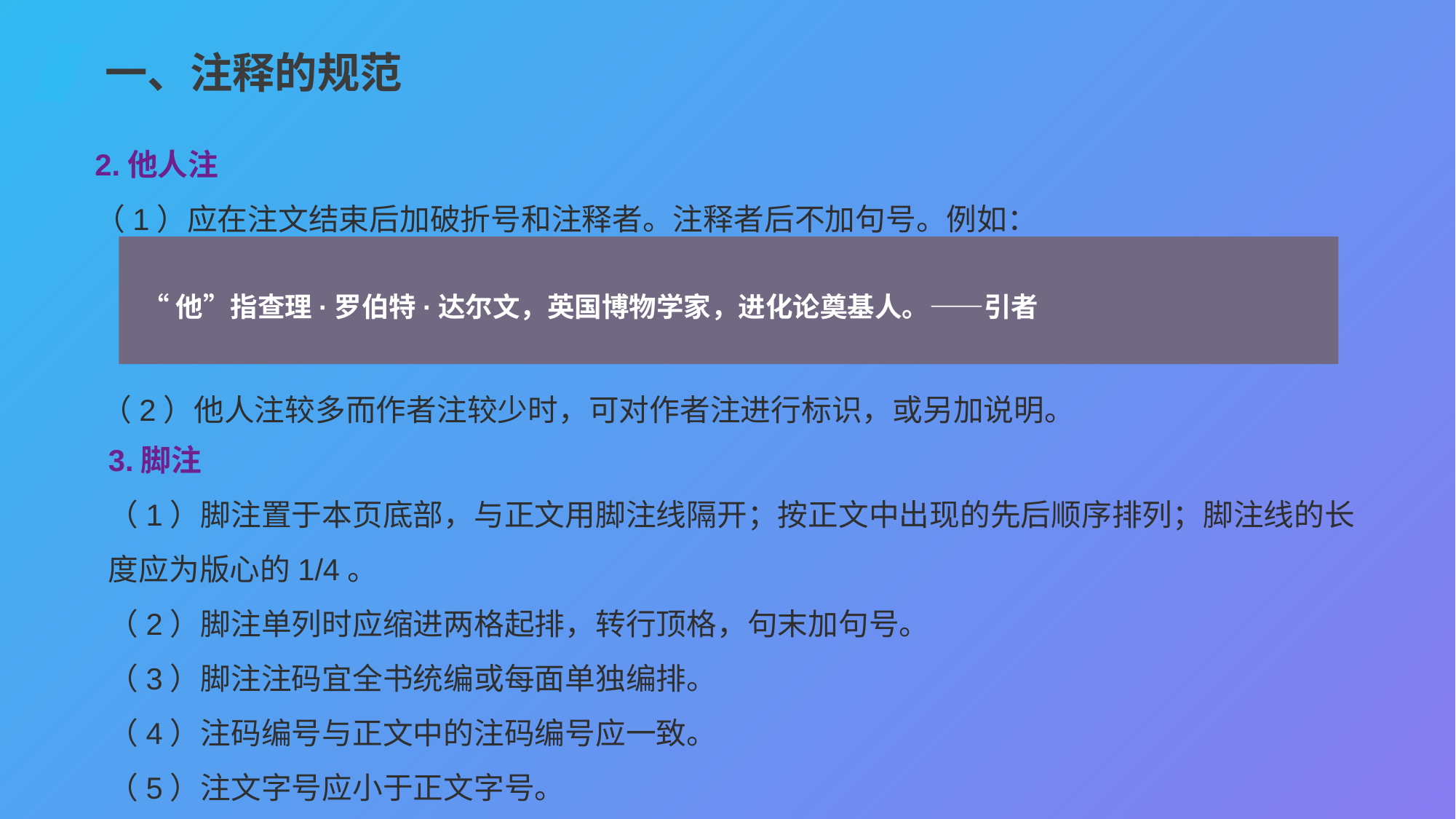

一、注释的规范
2.他人注
（1）应在注文结束后加破折号和注释者。注释者后不加句号。例如：

“他”指查理·罗伯特·达尔文，英国博物学家，进化论奠基人。——引者
（2）他人注较多而作者注较少时，可对作者注进行标识，或另加说明。
3.脚注
（1）脚注置于本页底部，与正文用脚注线隔开；按正文中出现的先后顺序排列；脚注线的长度应为版心的1/4。
（2）脚注单列时应缩进两格起排，转行顶格，句末加句号。
（3）脚注注码宜全书统编或每面单独编排。
（4）注码编号与正文中的注码编号应一致。
（5）注文字号应小于正文字号。